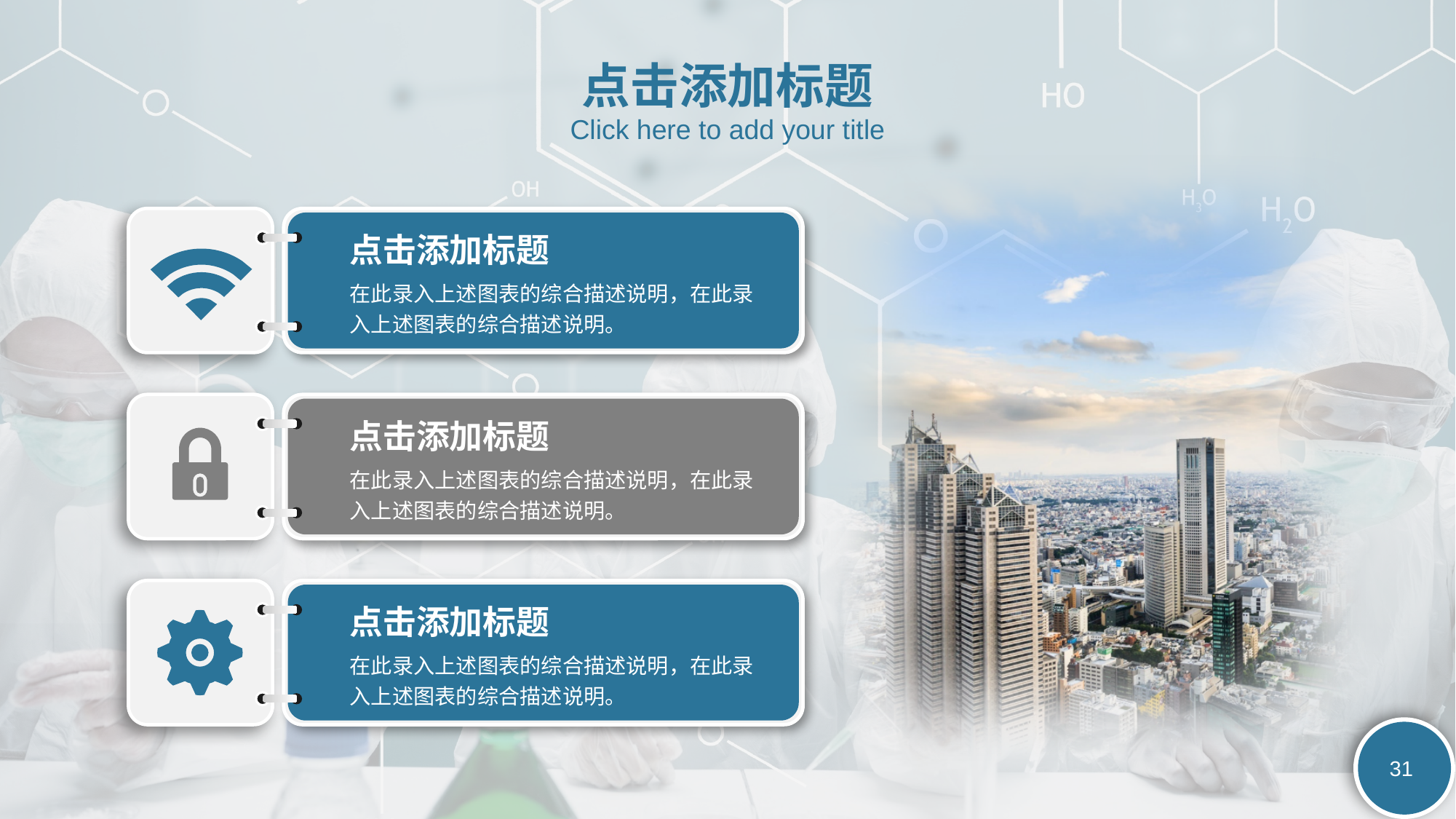

点击添加标题
Click here to add your title

点击添加标题
在此录入上述图表的综合描述说明，在此录入上述图表的综合描述说明。

点击添加标题
在此录入上述图表的综合描述说明，在此录入上述图表的综合描述说明。

点击添加标题
在此录入上述图表的综合描述说明，在此录入上述图表的综合描述说明。